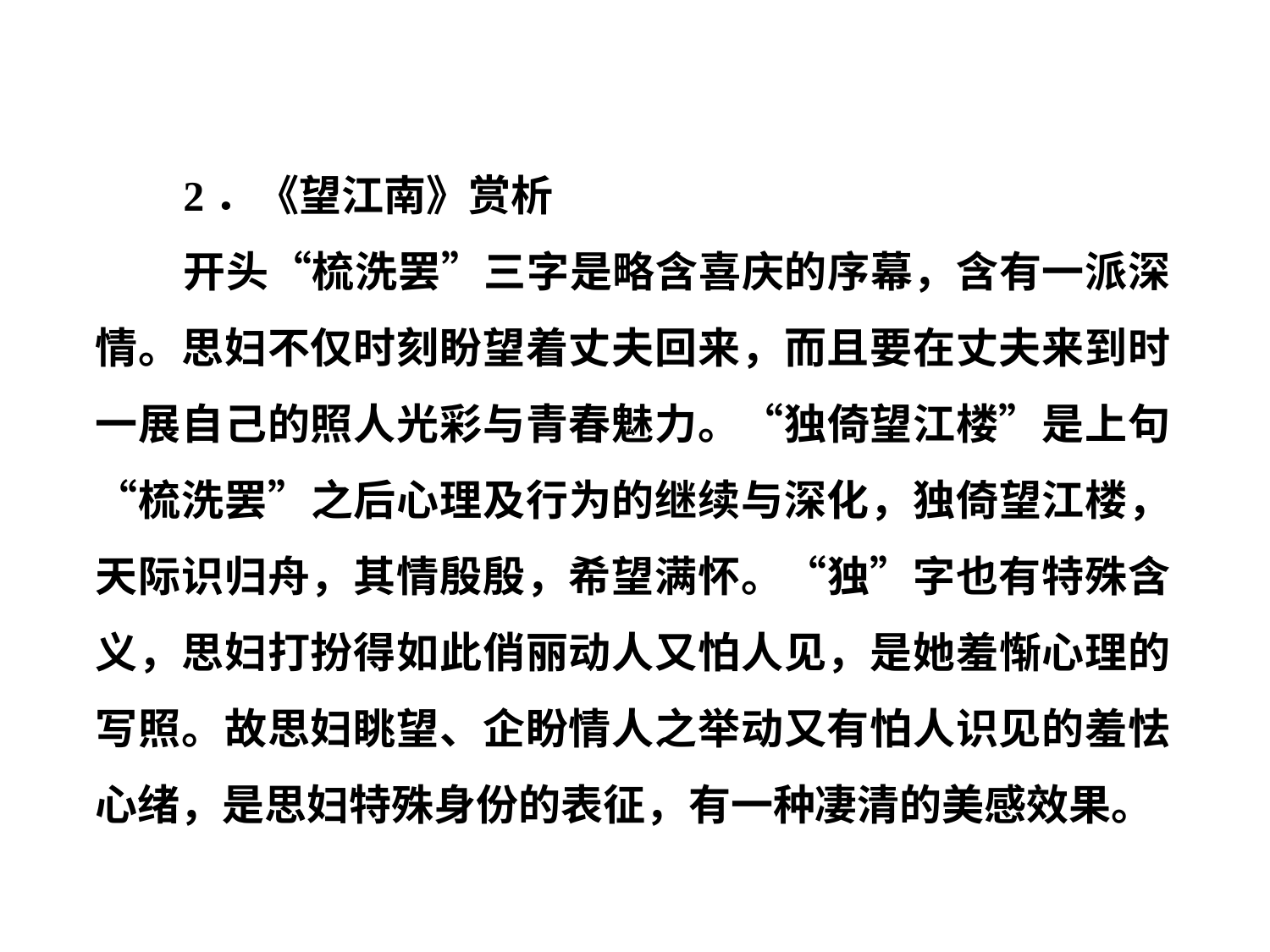

2．《望江南》赏析
开头“梳洗罢”三字是略含喜庆的序幕，含有一派深情。思妇不仅时刻盼望着丈夫回来，而且要在丈夫来到时一展自己的照人光彩与青春魅力。“独倚望江楼”是上句“梳洗罢”之后心理及行为的继续与深化，独倚望江楼，天际识归舟，其情殷殷，希望满怀。“独”字也有特殊含义，思妇打扮得如此俏丽动人又怕人见，是她羞惭心理的写照。故思妇眺望、企盼情人之举动又有怕人识见的羞怯心绪，是思妇特殊身份的表征，有一种凄清的美感效果。